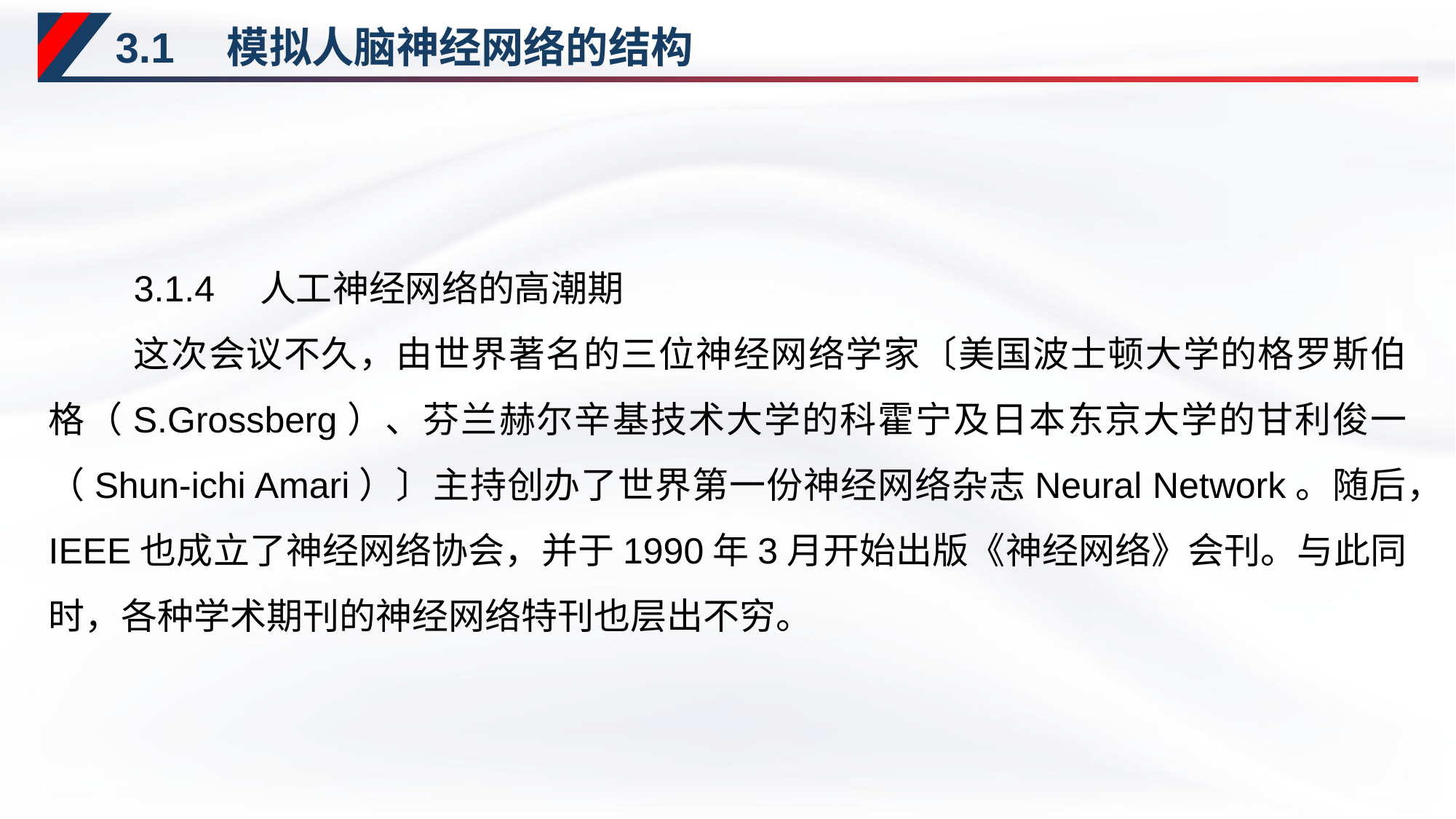

# 3.1　模拟人脑神经网络的结构
3.1.4　人工神经网络的高潮期
这次会议不久，由世界著名的三位神经网络学家〔美国波士顿大学的格罗斯伯格（S.Grossberg）、芬兰赫尔辛基技术大学的科霍宁及日本东京大学的甘利俊一（Shun-ichi Amari）〕主持创办了世界第一份神经网络杂志Neural Network。随后，IEEE也成立了神经网络协会，并于1990年3月开始出版《神经网络》会刊。与此同时，各种学术期刊的神经网络特刊也层出不穷。